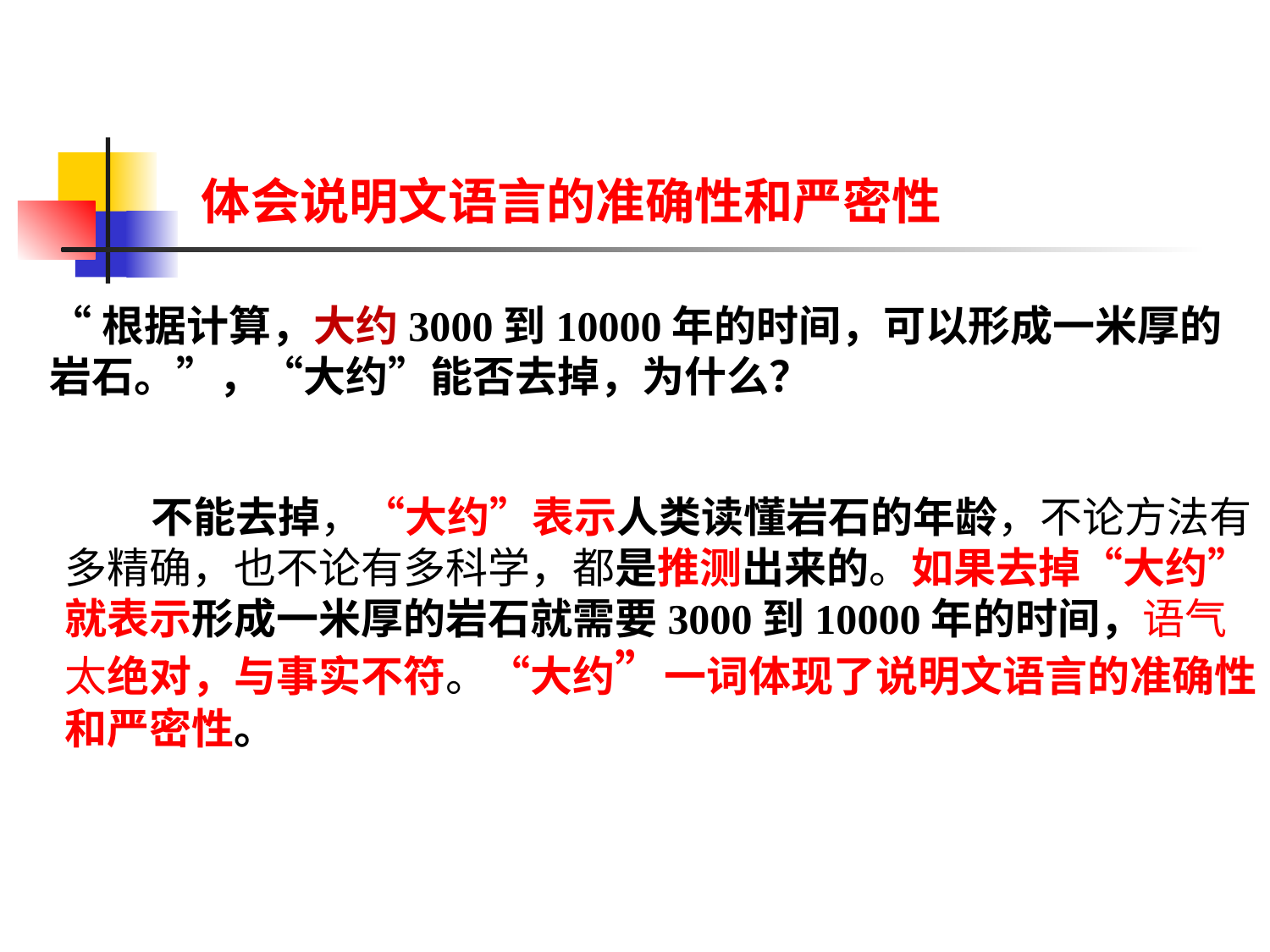

体会说明文语言的准确性和严密性
“根据计算，大约3000到10000年的时间，可以形成一米厚的岩石。”，“大约”能否去掉，为什么？

        不能去掉，“大约”表示人类读懂岩石的年龄，不论方法有多精确，也不论有多科学，都是推测出来的。如果去掉“大约”就表示形成一米厚的岩石就需要3000到10000年的时间，语气太绝对，与事实不符。“大约”一词体现了说明文语言的准确性和严密性。